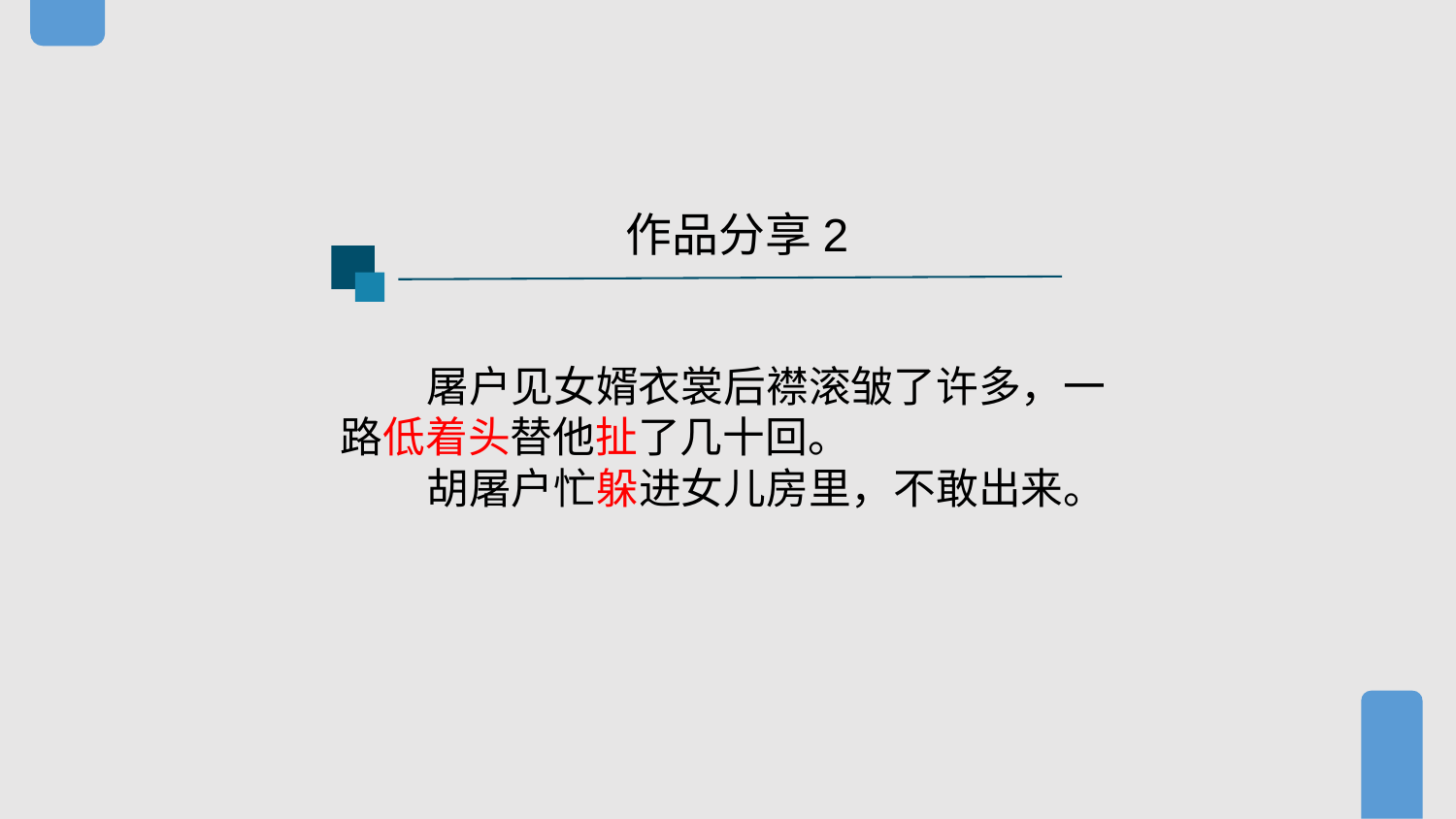

作品分享2

屠户见女婿衣裳后襟滚皱了许多，一路低着头替他扯了几十回。
胡屠户忙躲进女儿房里，不敢出来。